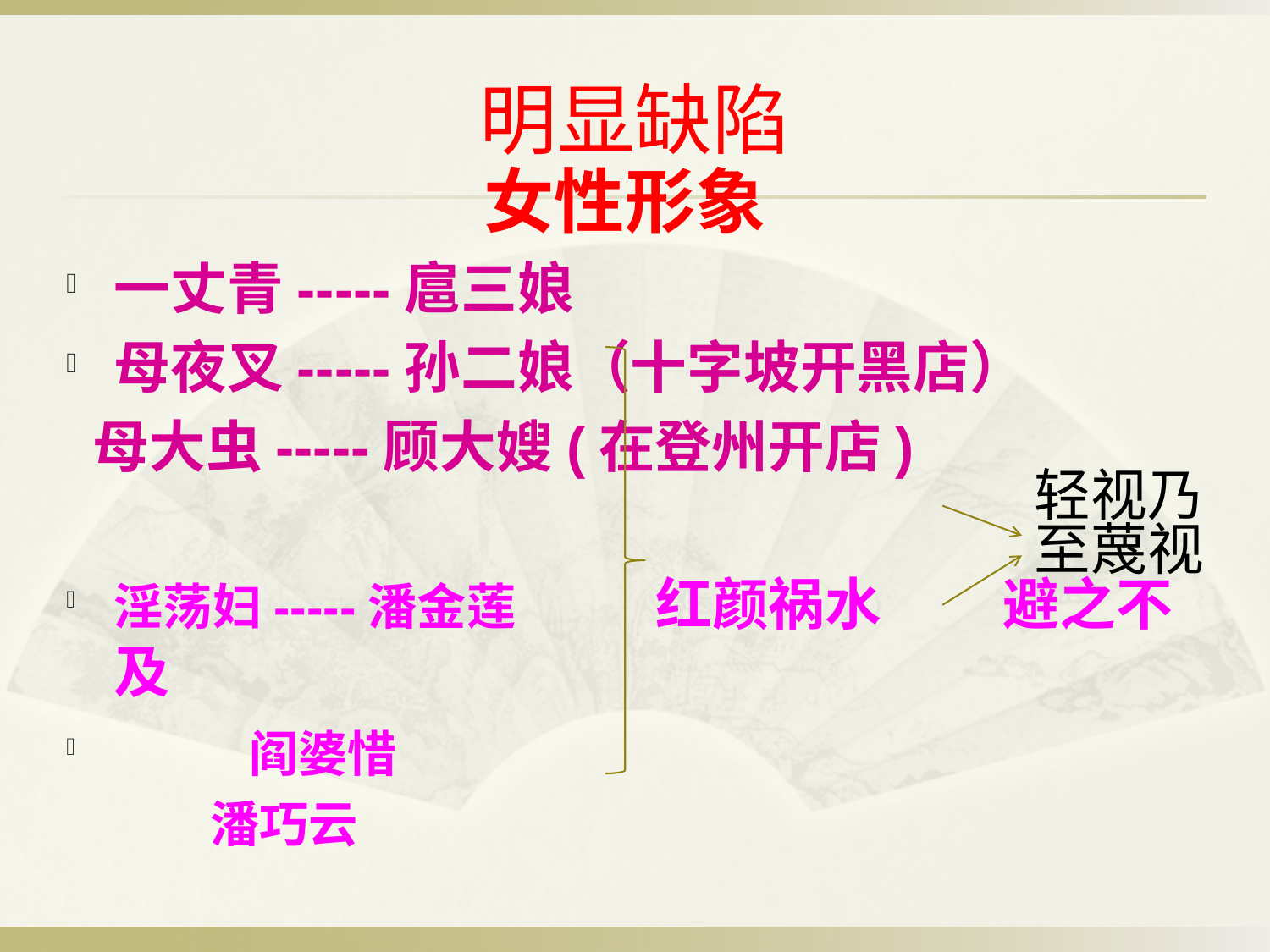

# 明显缺陷
女性形象
一丈青-----扈三娘
母夜叉-----孙二娘（十字坡开黑店）
 母大虫-----顾大嫂(在登州开店)

淫荡妇-----潘金莲	   红颜祸水	避之不及
           阎婆惜
            潘巧云

轻视乃至蔑视